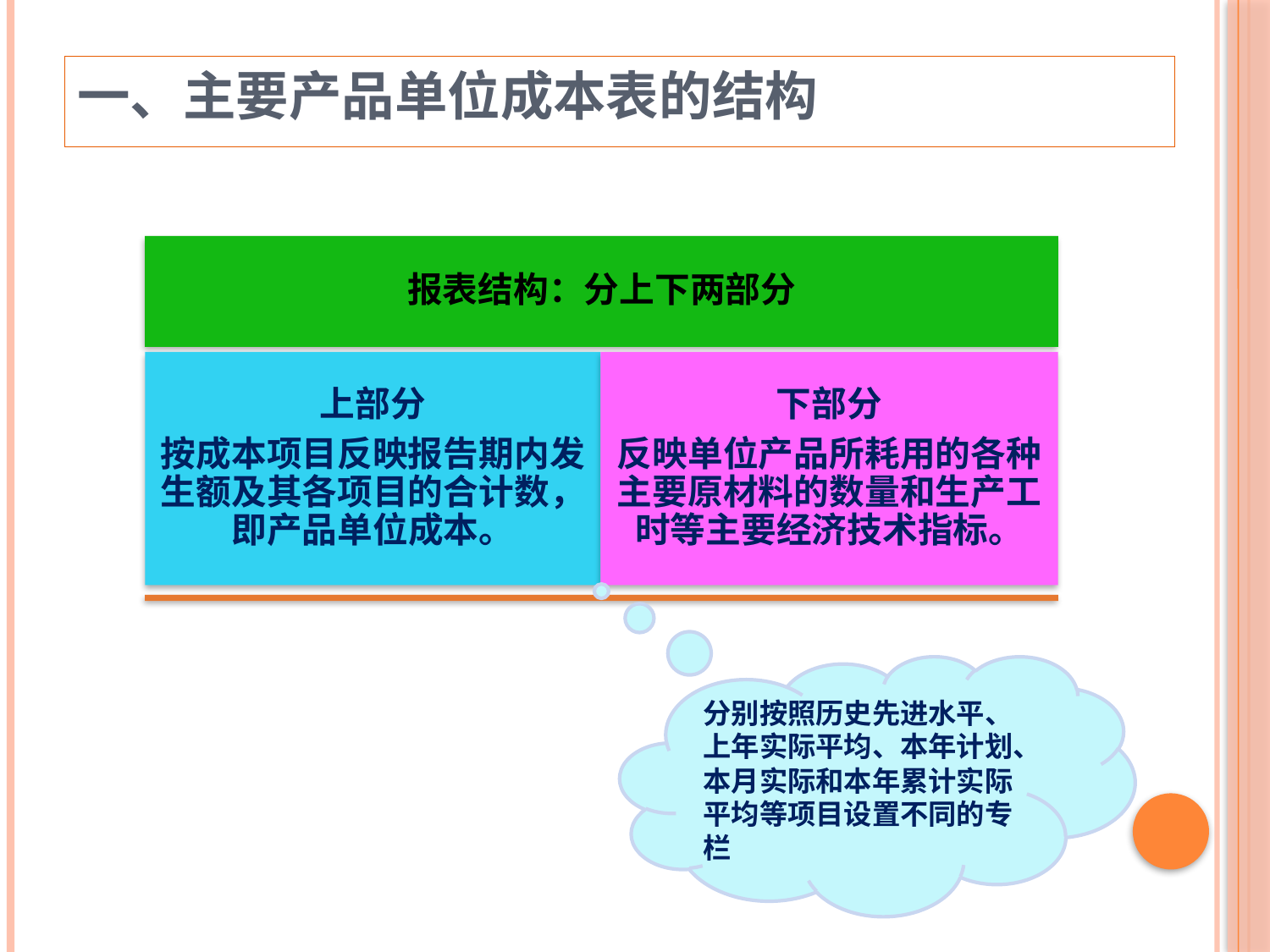

一、主要产品单位成本表的结构
报表结构：分上下两部分
上部分
按成本项目反映报告期内发生额及其各项目的合计数，即产品单位成本。
下部分
反映单位产品所耗用的各种主要原材料的数量和生产工时等主要经济技术指标。
分别按照历史先进水平、上年实际平均、本年计划、本月实际和本年累计实际平均等项目设置不同的专栏